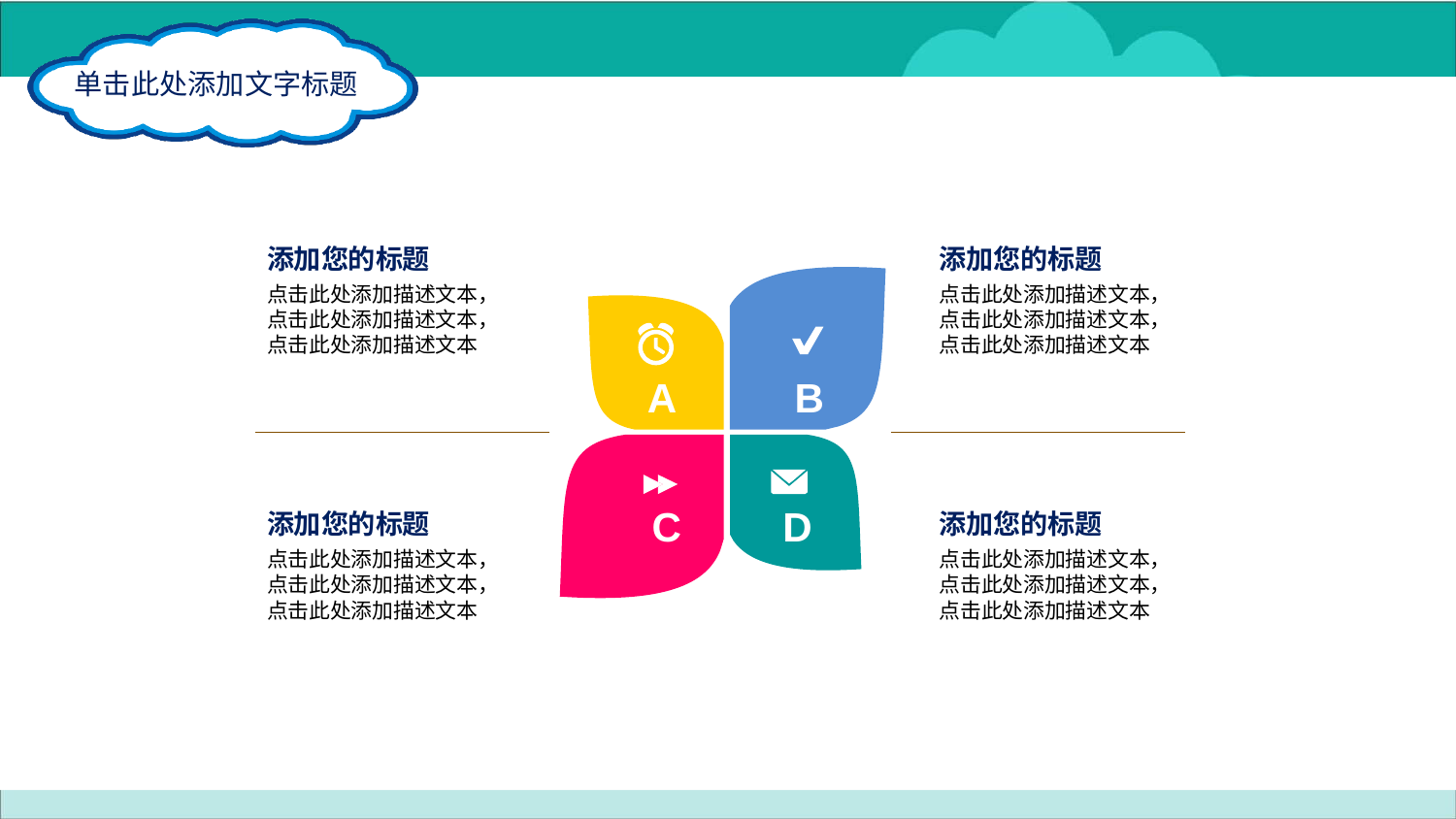

添加您的标题
点击此处添加描述文本，点击此处添加描述文本，点击此处添加描述文本
添加您的标题
点击此处添加描述文本，点击此处添加描述文本，点击此处添加描述文本

A
B

D
C
添加您的标题
点击此处添加描述文本，点击此处添加描述文本，点击此处添加描述文本
添加您的标题
点击此处添加描述文本，点击此处添加描述文本，点击此处添加描述文本